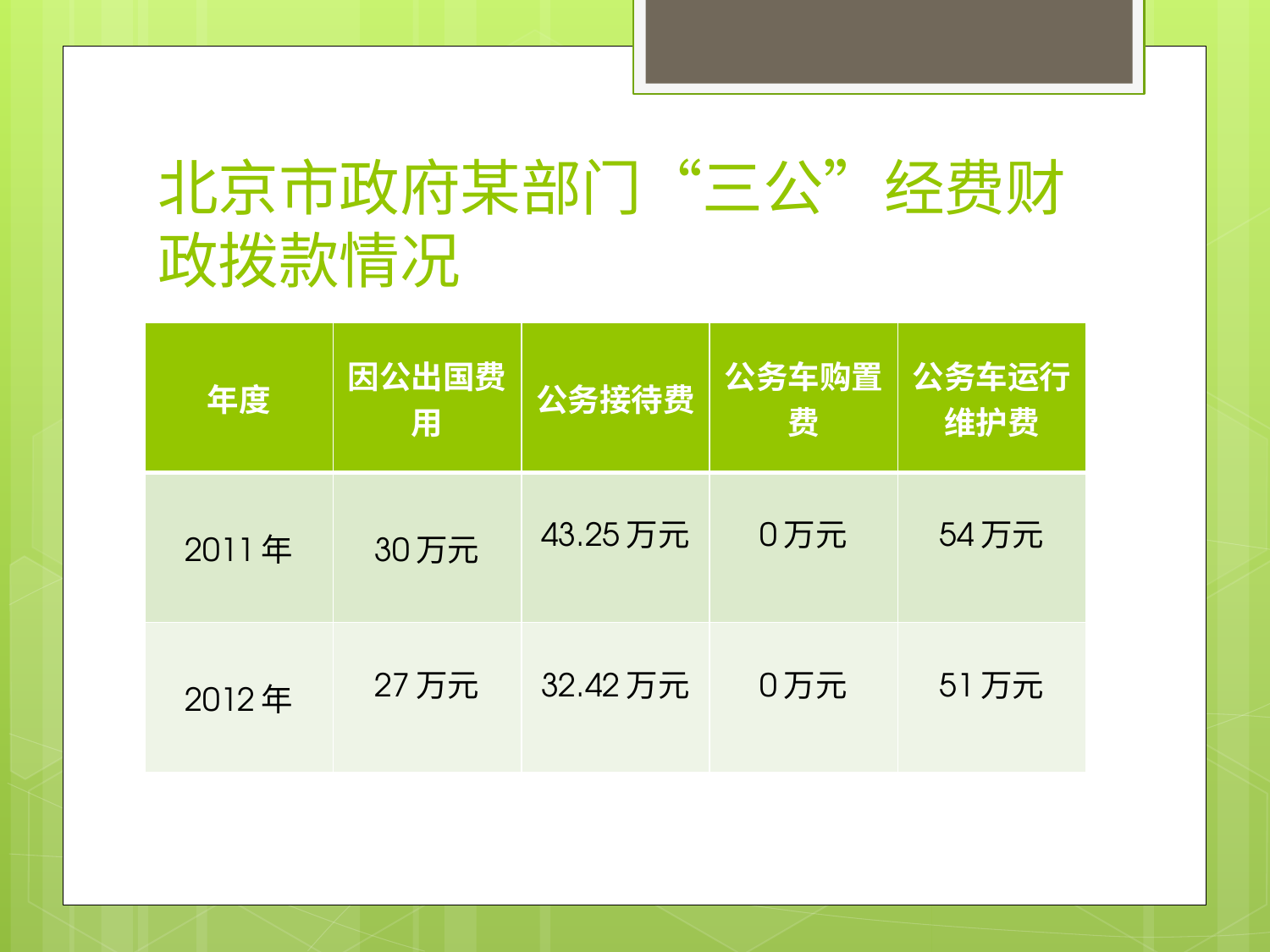

# 北京市政府某部门“三公”经费财政拨款情况
| 年度 | 因公出国费用 | 公务接待费 | 公务车购置费 | 公务车运行维护费 |
| --- | --- | --- | --- | --- |
| 2011年 | 30万元 | 43.25万元 | 0万元 | 54万元 |
| 2012年 | 27万元 | 32.42万元 | 0万元 | 51万元 |